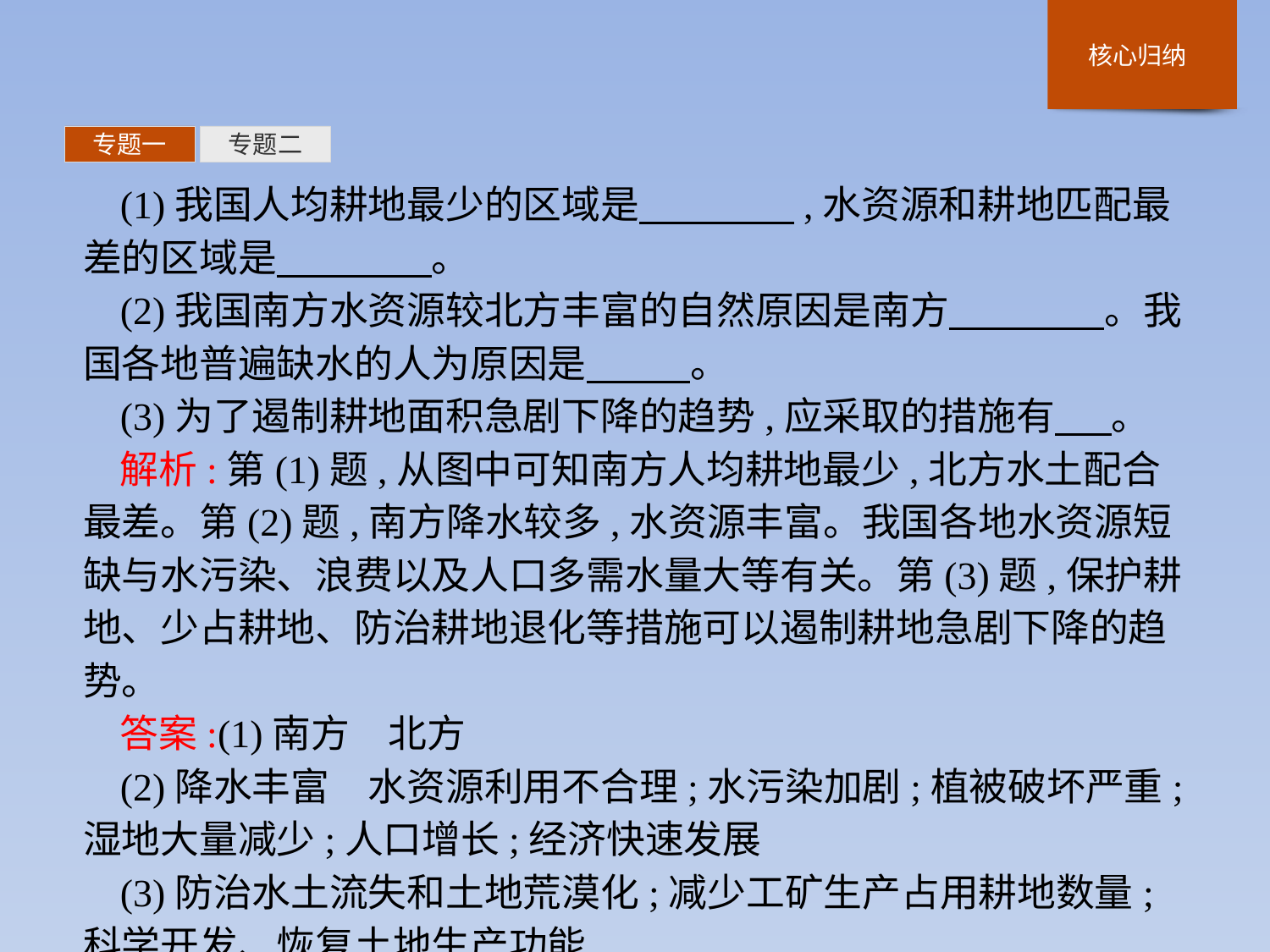

专题一
专题二
(1)我国人均耕地最少的区域是　　　　,水资源和耕地匹配最差的区域是　　　　。
(2)我国南方水资源较北方丰富的自然原因是南方　　　　。我国各地普遍缺水的人为原因是　   　。
(3)为了遏制耕地面积急剧下降的趋势,应采取的措施有  　。
解析:第(1)题,从图中可知南方人均耕地最少,北方水土配合最差。第(2)题,南方降水较多,水资源丰富。我国各地水资源短缺与水污染、浪费以及人口多需水量大等有关。第(3)题,保护耕地、少占耕地、防治耕地退化等措施可以遏制耕地急剧下降的趋势。
答案:(1)南方　北方
(2)降水丰富　水资源利用不合理;水污染加剧;植被破坏严重;湿地大量减少;人口增长;经济快速发展
(3)防治水土流失和土地荒漠化;减少工矿生产占用耕地数量;科学开发、恢复土地生产功能